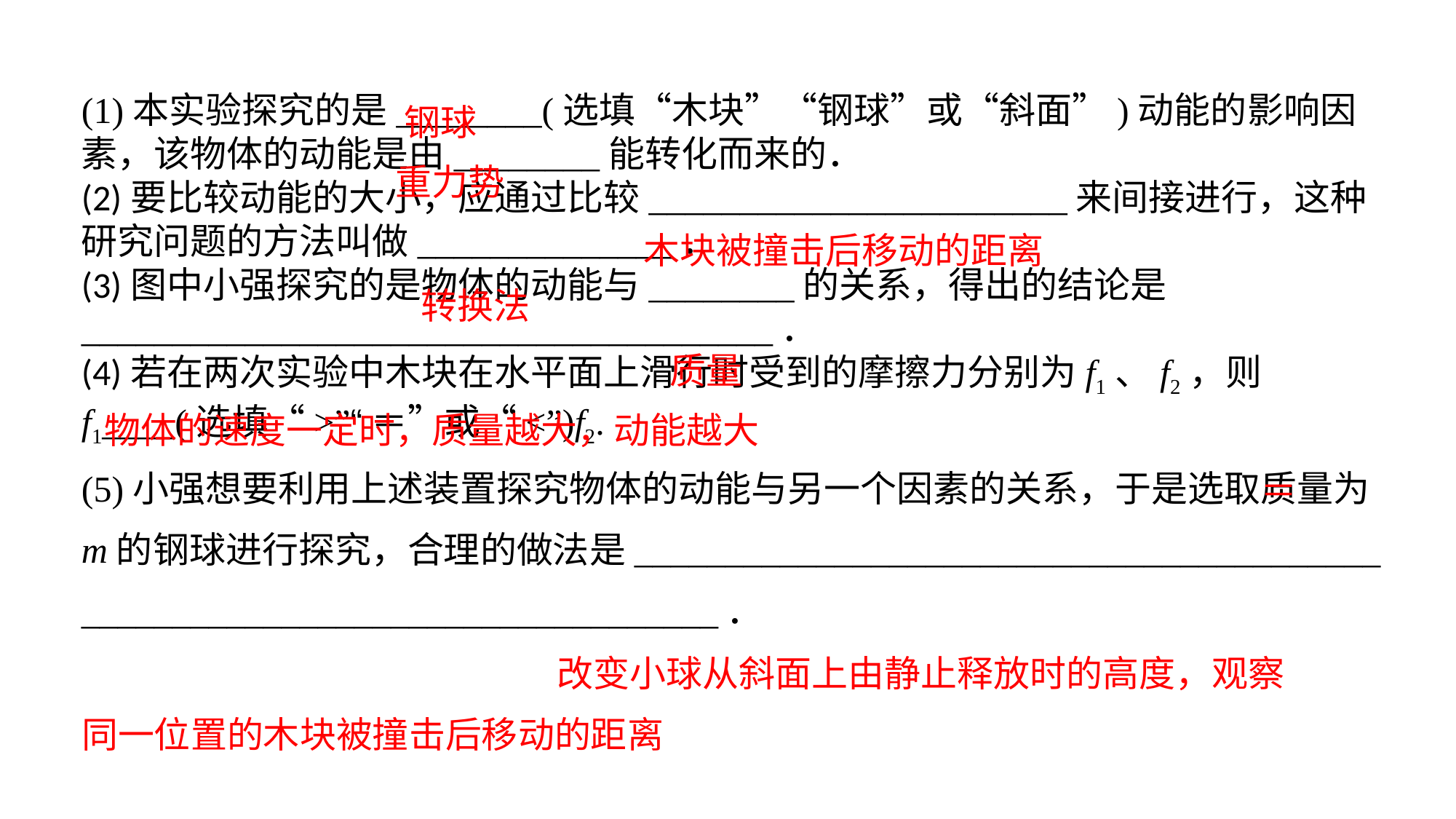

(1)本实验探究的是________(选填“木块”“钢球”或“斜面”)动能的影响因素，该物体的动能是由________能转化而来的．(2)要比较动能的大小，应通过比较_______________________来间接进行，这种研究问题的方法叫做______________．(3)图中小强探究的是物体的动能与________的关系，得出的结论是______________________________________．(4)若在两次实验中木块在水平面上滑行时受到的摩擦力分别为f1、f2，则f1____(选填“>”“＝”或“<”)f2.(5)小强想要利用上述装置探究物体的动能与另一个因素的关系，于是选取质量为m的钢球进行探究，合理的做法是_________________________________________
___________________________________．
钢球
重力势
木块被撞击后移动的距离
转换法
质量
物体的速度一定时，质量越大，动能越大
＝
                                                         改变小球从斜面上由静止释放时的高度，观察同一位置的木块被撞击后移动的距离